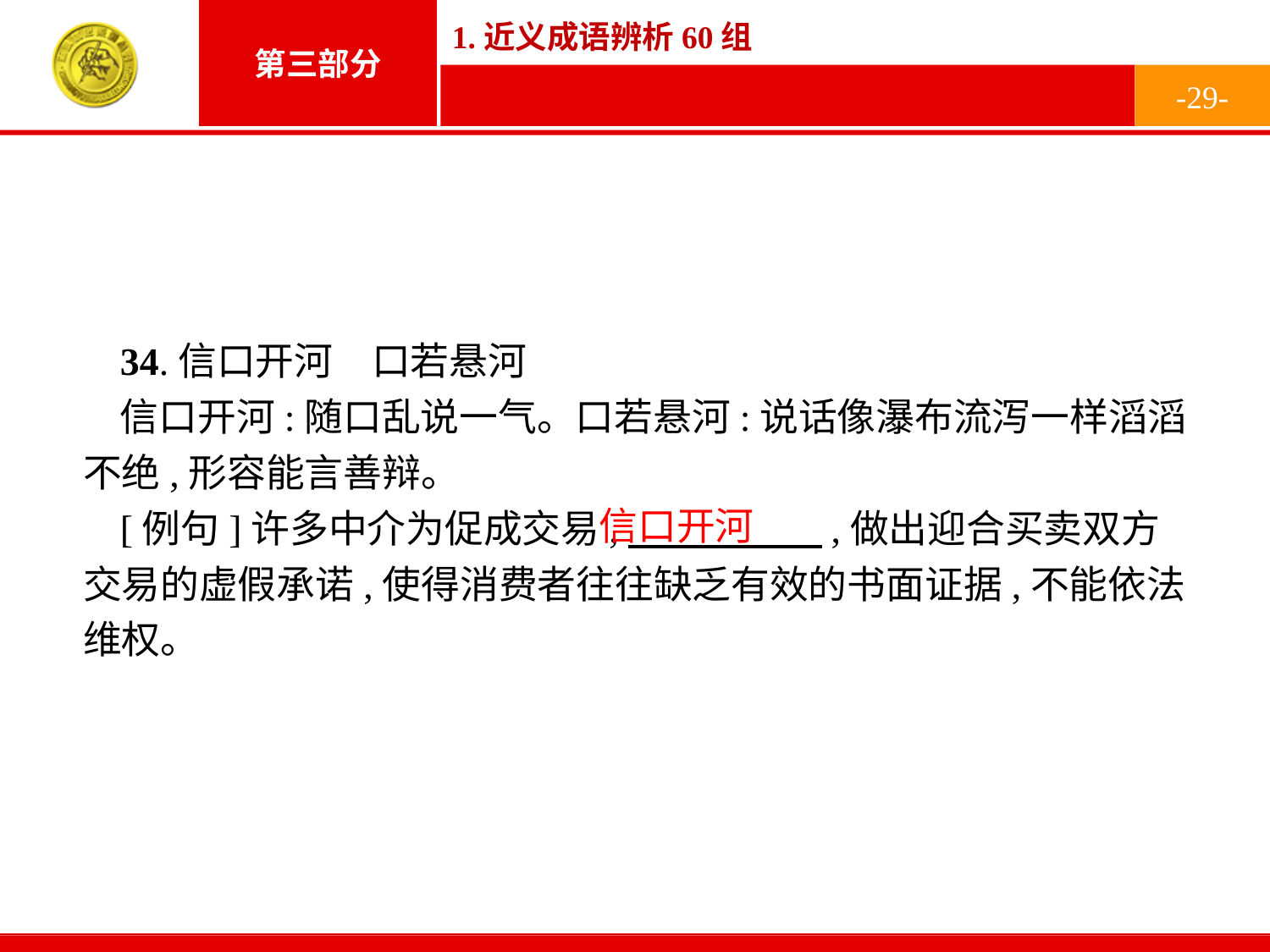

-29-
34.信口开河　口若悬河
信口开河:随口乱说一气。口若悬河:说话像瀑布流泻一样滔滔不绝,形容能言善辩。
[例句]许多中介为促成交易,　　　　　,做出迎合买卖双方交易的虚假承诺,使得消费者往往缺乏有效的书面证据,不能依法维权。
信口开河